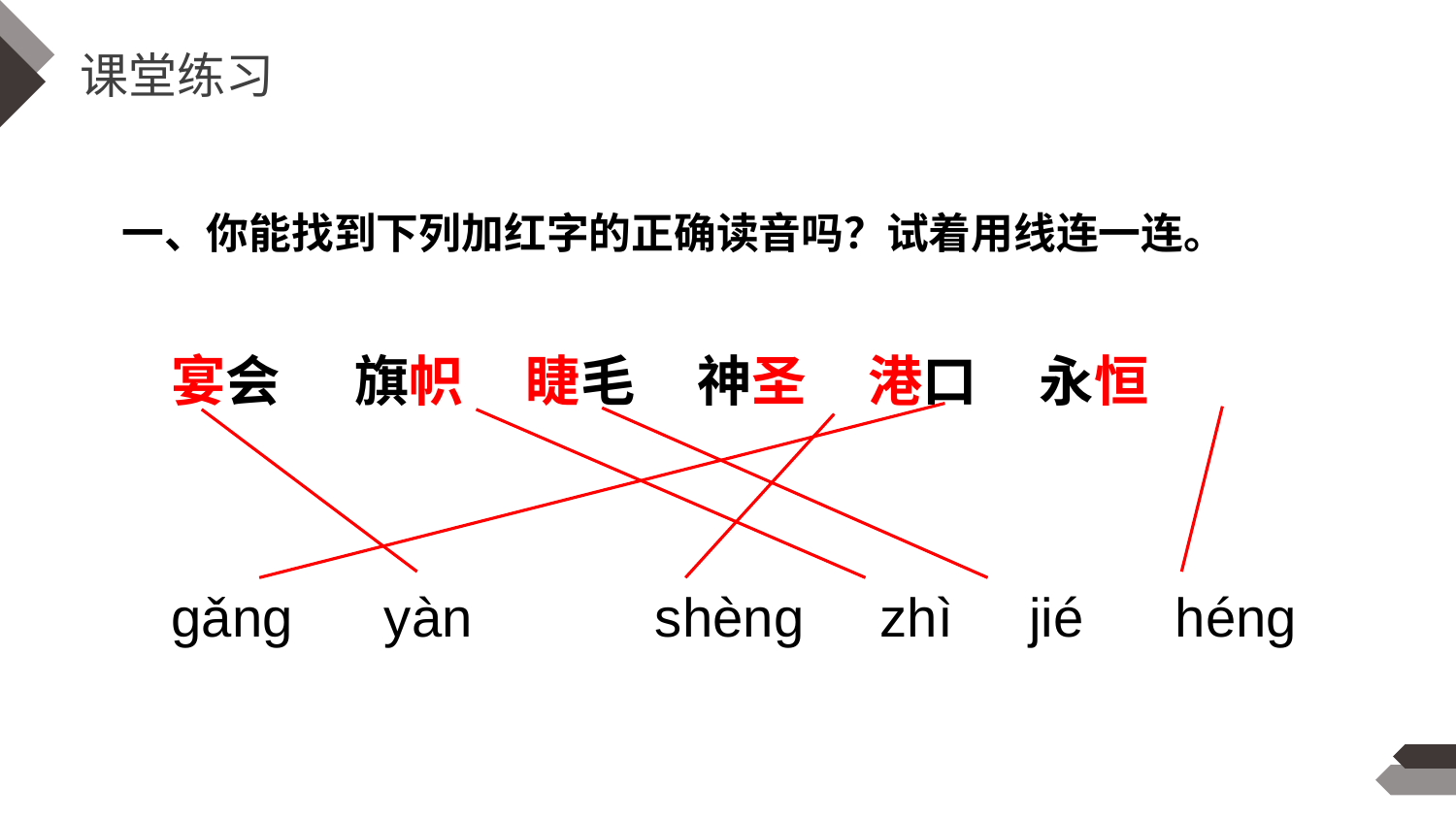

课堂练习
一、你能找到下列加红字的正确读音吗？试着用线连一连。
宴会      旗帜     睫毛     神圣     港口     永恒

gǎng      yàn            shèng     zhì     jié      héng